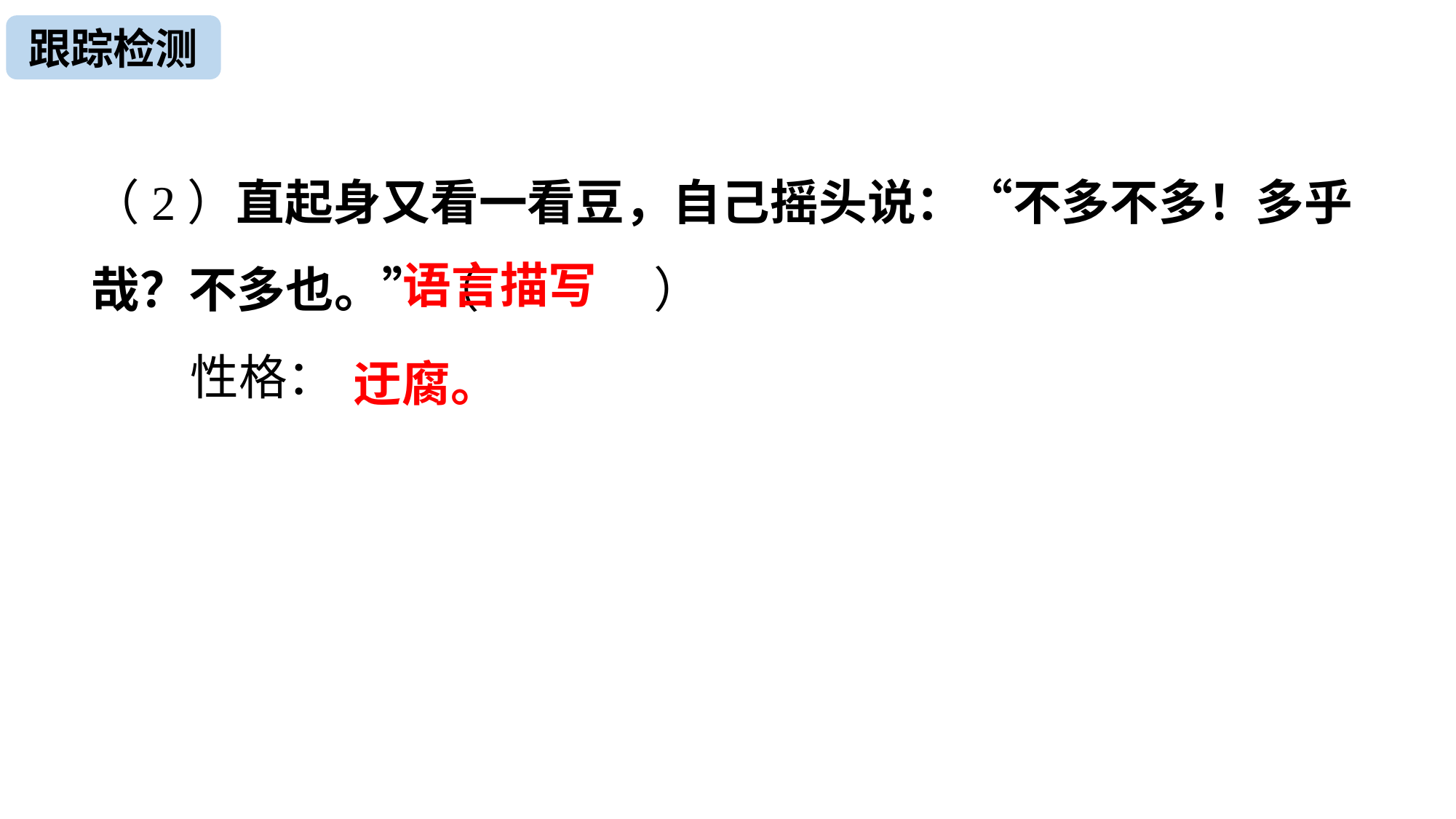

跟踪检测
（2）直起身又看一看豆，自己摇头说：“不多不多！多乎哉？不多也。”（                ）
        性格：
语言描写
迂腐。